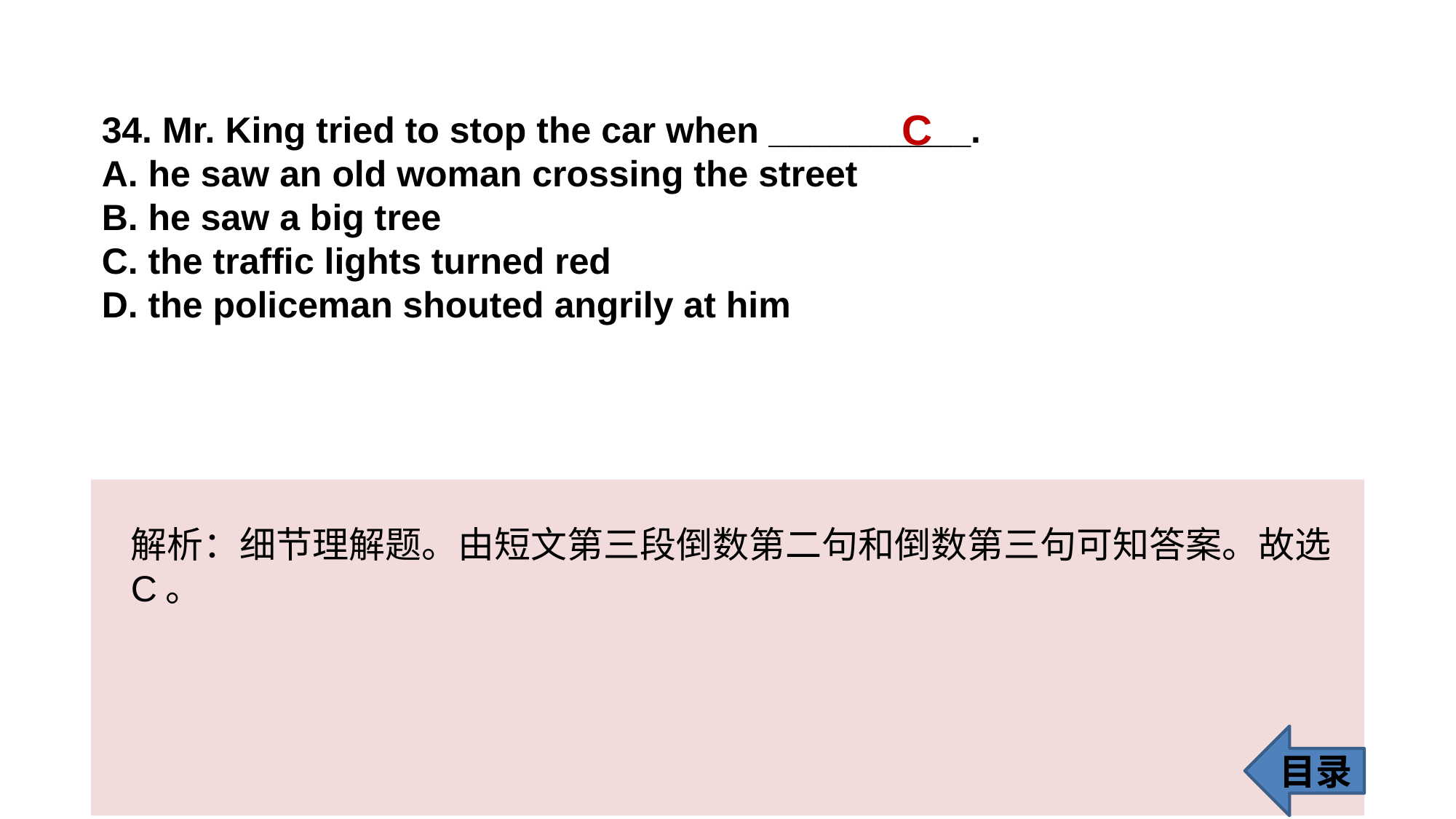

C
34. Mr. King tried to stop the car when __________.
A. he saw an old woman crossing the street
B. he saw a big tree
C. the traffic lights turned red
D. the policeman shouted angrily at him

解析：细节理解题。由短文第三段倒数第二句和倒数第三句可知答案。故选C。
目录
35